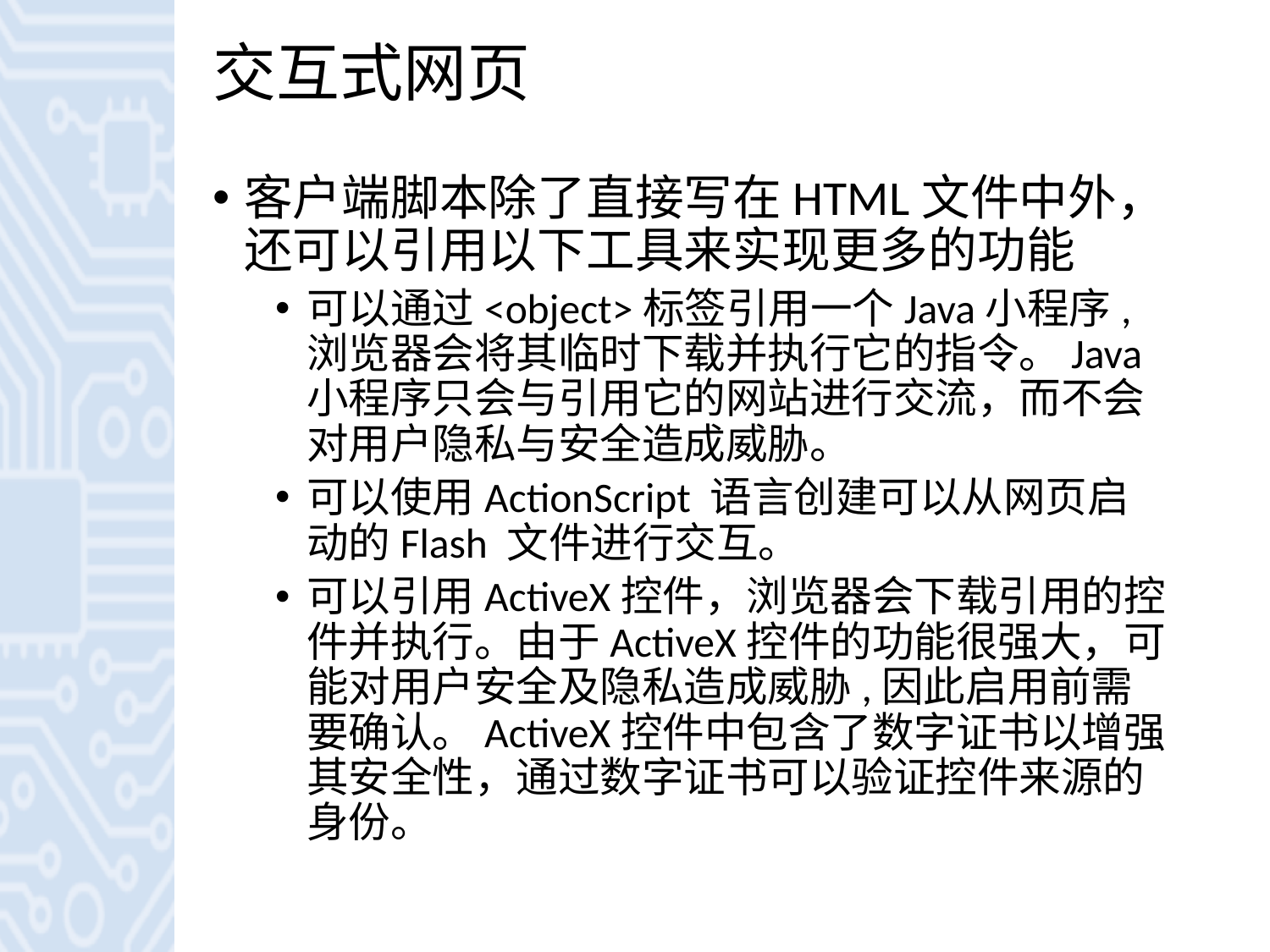

# 交互式网页
客户端脚本除了直接写在HTML文件中外，还可以引用以下工具来实现更多的功能
可以通过<object>标签引用一个Java小程序,浏览器会将其临时下载并执行它的指令。Java小程序只会与引用它的网站进行交流，而不会对用户隐私与安全造成威胁。
可以使用ActionScript 语言创建可以从网页启动的Flash 文件进行交互。
可以引用ActiveX控件，浏览器会下载引用的控件并执行。由于ActiveX控件的功能很强大，可能对用户安全及隐私造成威胁,因此启用前需要确认。ActiveX控件中包含了数字证书以增强其安全性，通过数字证书可以验证控件来源的身份。